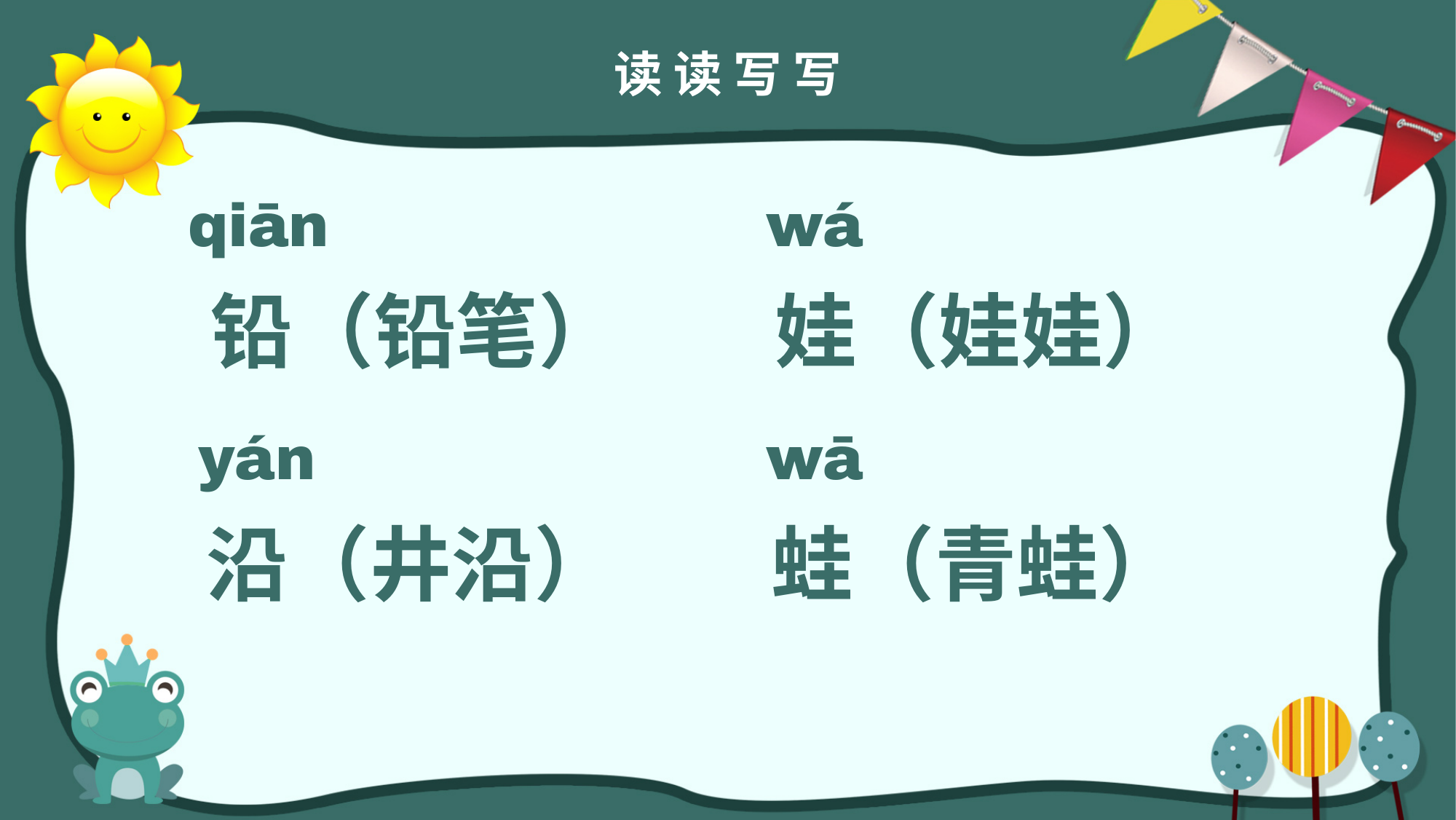

读 读 写 写
qiān
wá
铅（铅笔）
娃（娃娃）
yán
wā
沿（井沿）
蛙（青蛙）